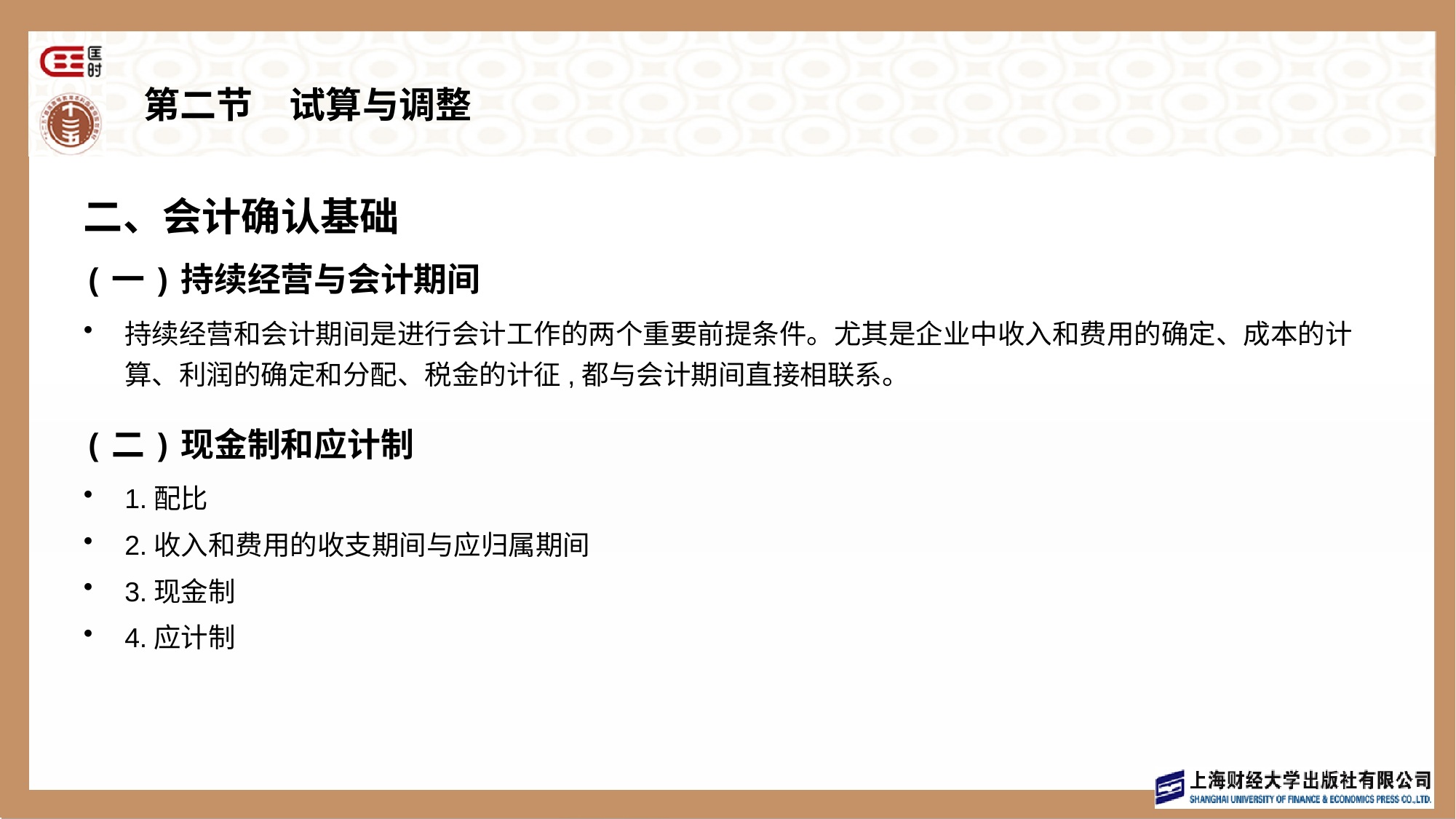

# 第二节　试算与调整
二、会计确认基础
(一)持续经营与会计期间
持续经营和会计期间是进行会计工作的两个重要前提条件。尤其是企业中收入和费用的确定、成本的计算、利润的确定和分配、税金的计征,都与会计期间直接相联系。
(二)现金制和应计制
1.配比
2.收入和费用的收支期间与应归属期间
3.现金制
4.应计制